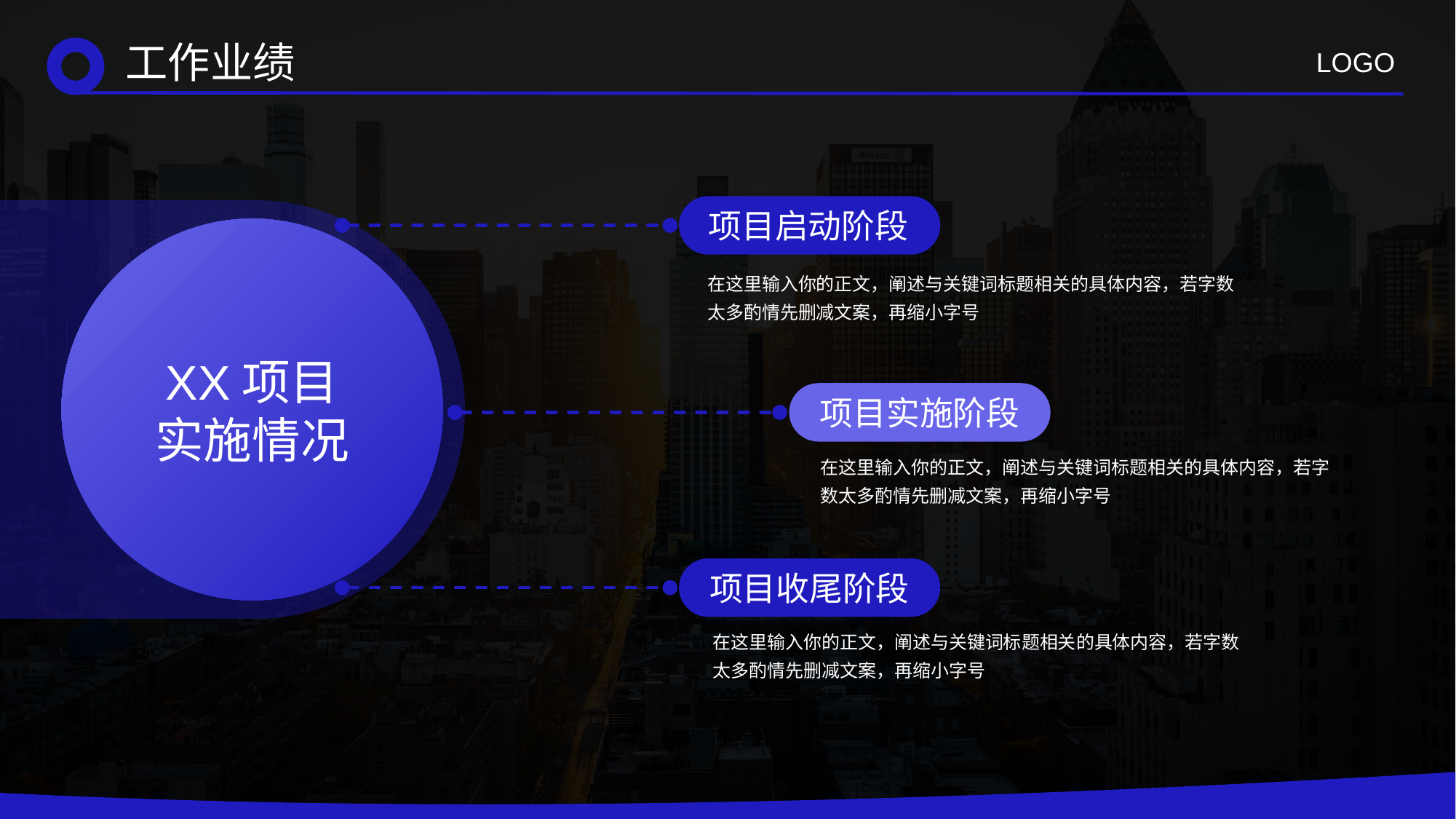

工作业绩

项目启动阶段
XX项目
实施情况
在这里输入你的正文，阐述与关键词标题相关的具体内容，若字数太多酌情先删减文案，再缩小字号

项目实施阶段
在这里输入你的正文，阐述与关键词标题相关的具体内容，若字数太多酌情先删减文案，再缩小字号

项目收尾阶段
在这里输入你的正文，阐述与关键词标题相关的具体内容，若字数太多酌情先删减文案，再缩小字号